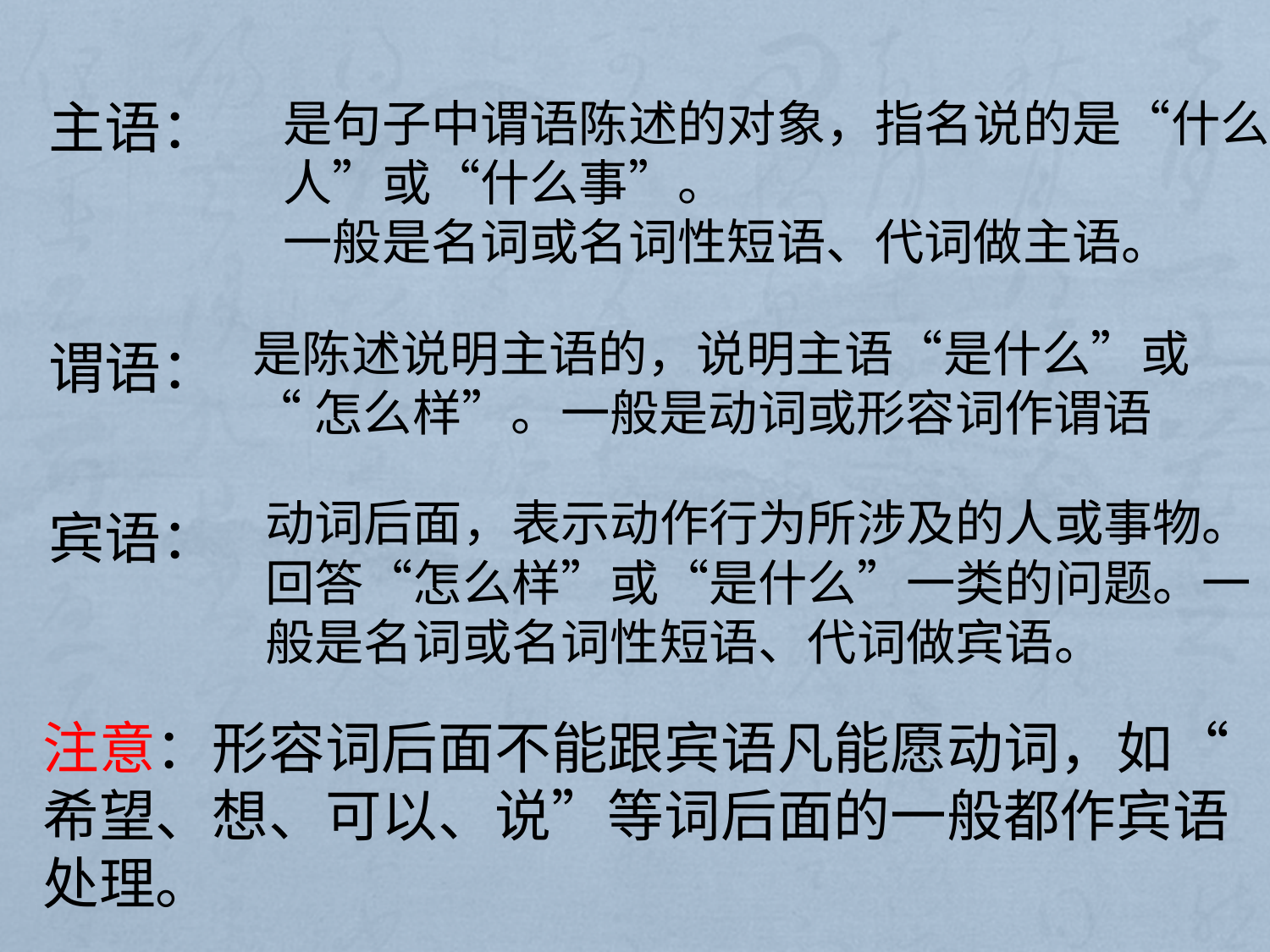

主语：
是句子中谓语陈述的对象，指名说的是“什么
人”或“什么事”。
一般是名词或名词性短语、代词做主语。
是陈述说明主语的，说明主语“是什么”或
“怎么样”。一般是动词或形容词作谓语

谓语：
动词后面，表示动作行为所涉及的人或事物。
回答“怎么样”或“是什么”一类的问题。一
般是名词或名词性短语、代词做宾语。
宾语：
注意：形容词后面不能跟宾语凡能愿动词，如“
希望、想、可以、说”等词后面的一般都作宾语
处理。